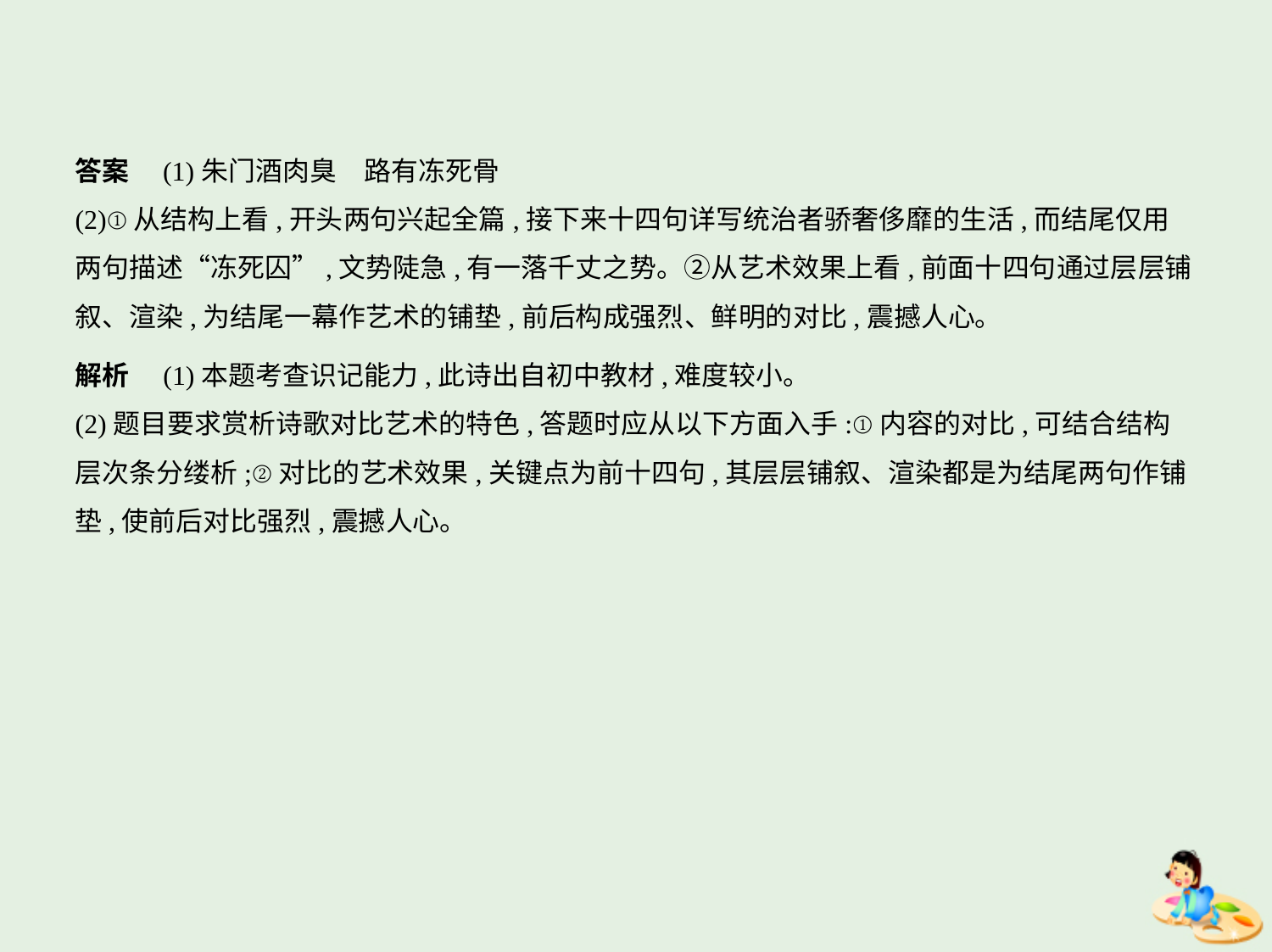

答案　(1)朱门酒肉臭　路有冻死骨
(2)①从结构上看,开头两句兴起全篇,接下来十四句详写统治者骄奢侈靡的生活,而结尾仅用
两句描述“冻死囚”,文势陡急,有一落千丈之势。②从艺术效果上看,前面十四句通过层层铺
叙、渲染,为结尾一幕作艺术的铺垫,前后构成强烈、鲜明的对比,震撼人心。
解析　(1)本题考查识记能力,此诗出自初中教材,难度较小。
(2)题目要求赏析诗歌对比艺术的特色,答题时应从以下方面入手:①内容的对比,可结合结构
层次条分缕析;②对比的艺术效果,关键点为前十四句,其层层铺叙、渲染都是为结尾两句作铺
垫,使前后对比强烈,震撼人心。